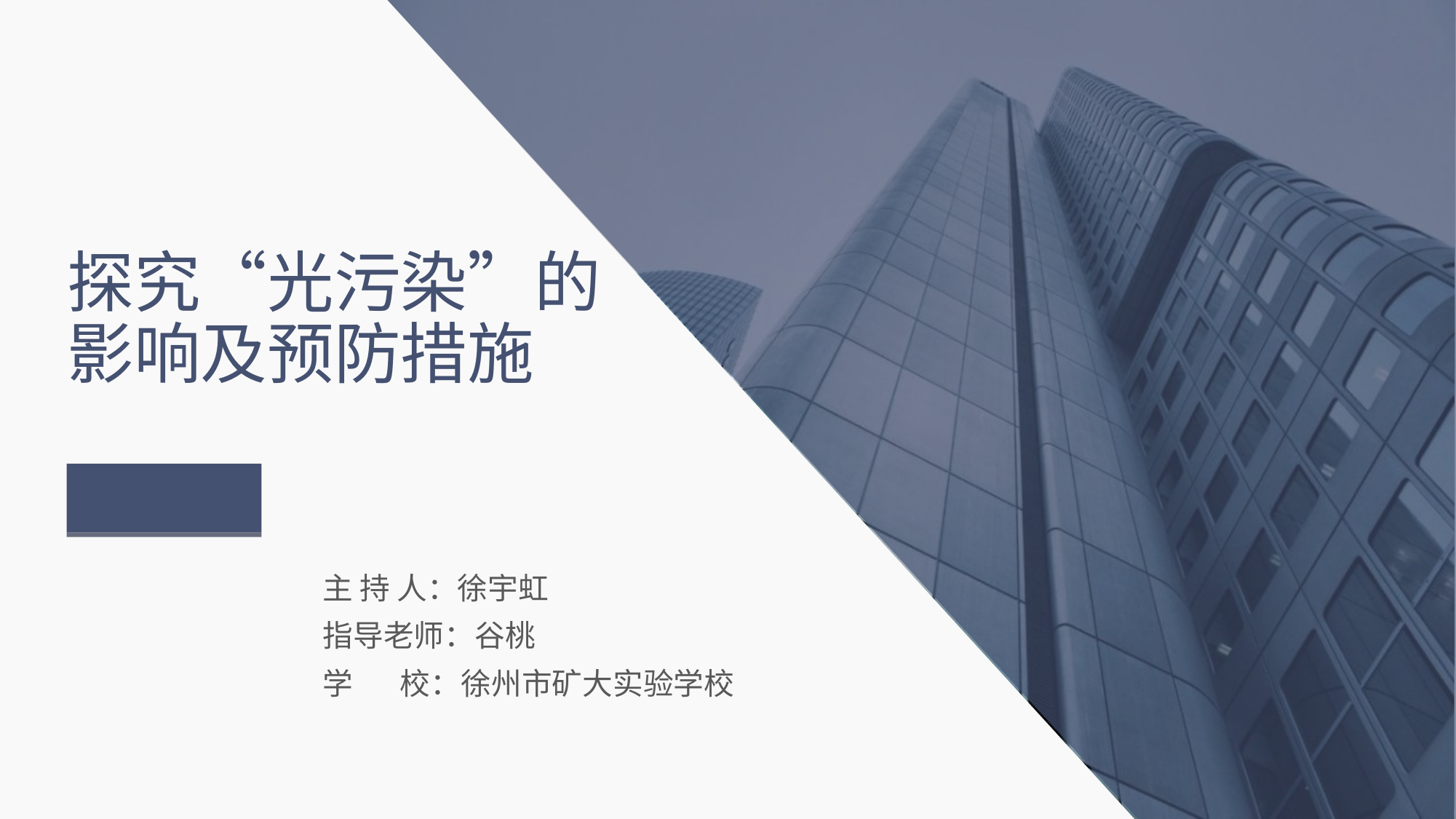

# 探究“光污染”的影响及预防措施
主 持 人：徐宇虹
指导老师：谷桃
学       校：徐州市矿大实验学校